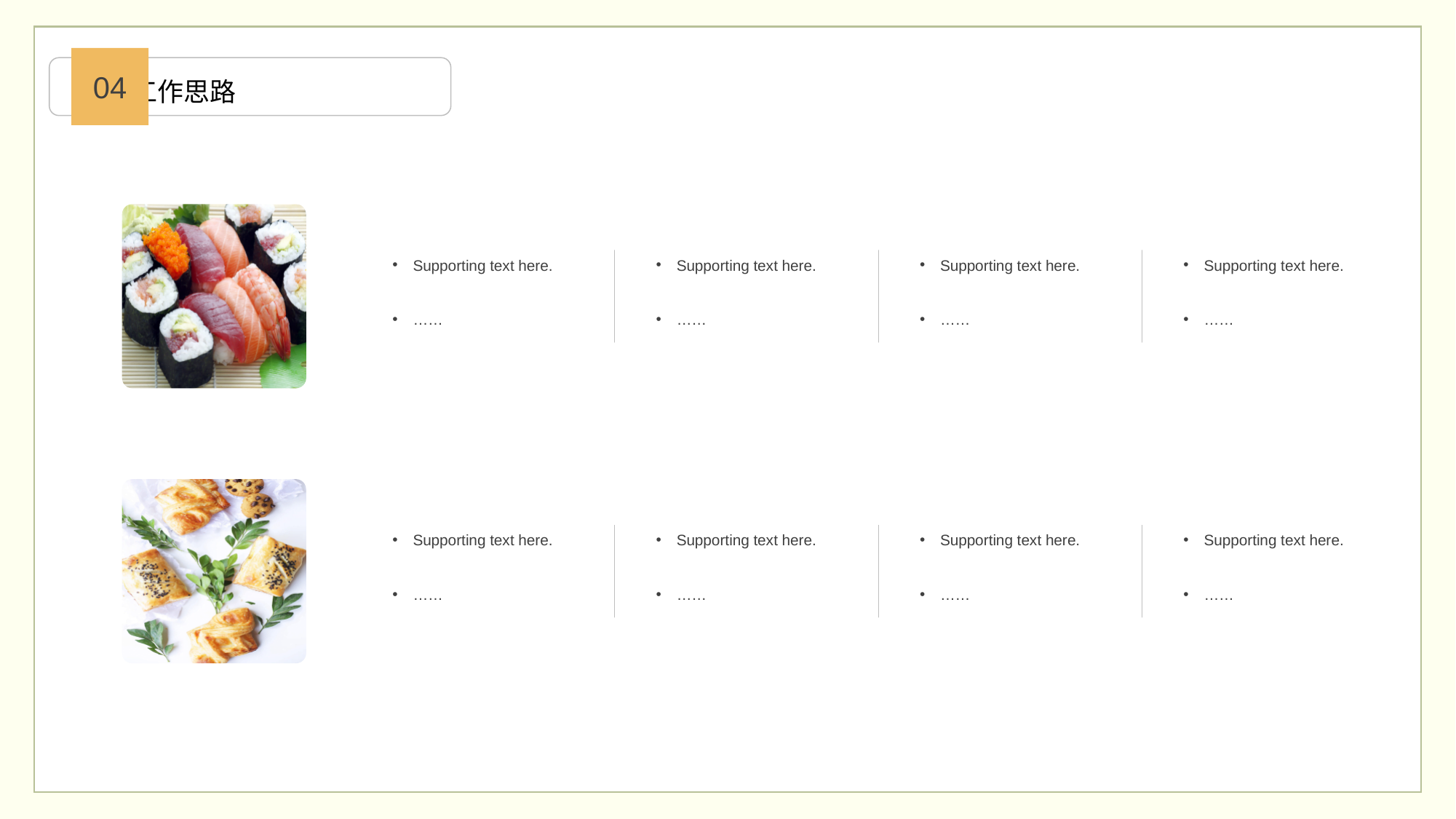

04
           工作思路

Supporting text here.

……
Supporting text here.

……
Supporting text here.

……
Supporting text here.

……

Supporting text here.

……
Supporting text here.

……
Supporting text here.

……
Supporting text here.

……